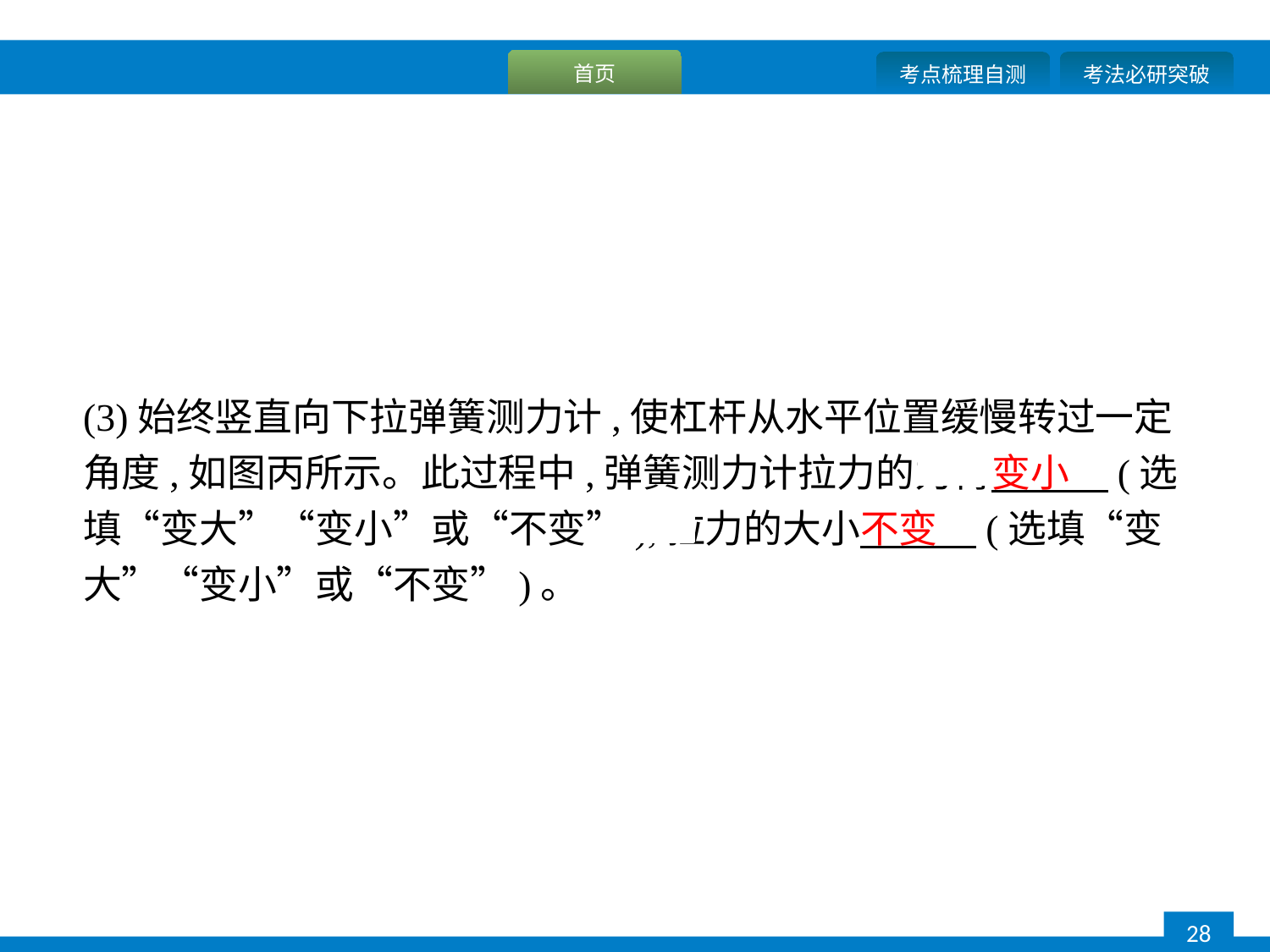

(3)始终竖直向下拉弹簧测力计,使杠杆从水平位置缓慢转过一定角度,如图丙所示。此过程中,弹簧测力计拉力的力臂变小　(选填“变大”“变小”或“不变”),拉力的大小不变　(选填“变大”“变小”或“不变”)。